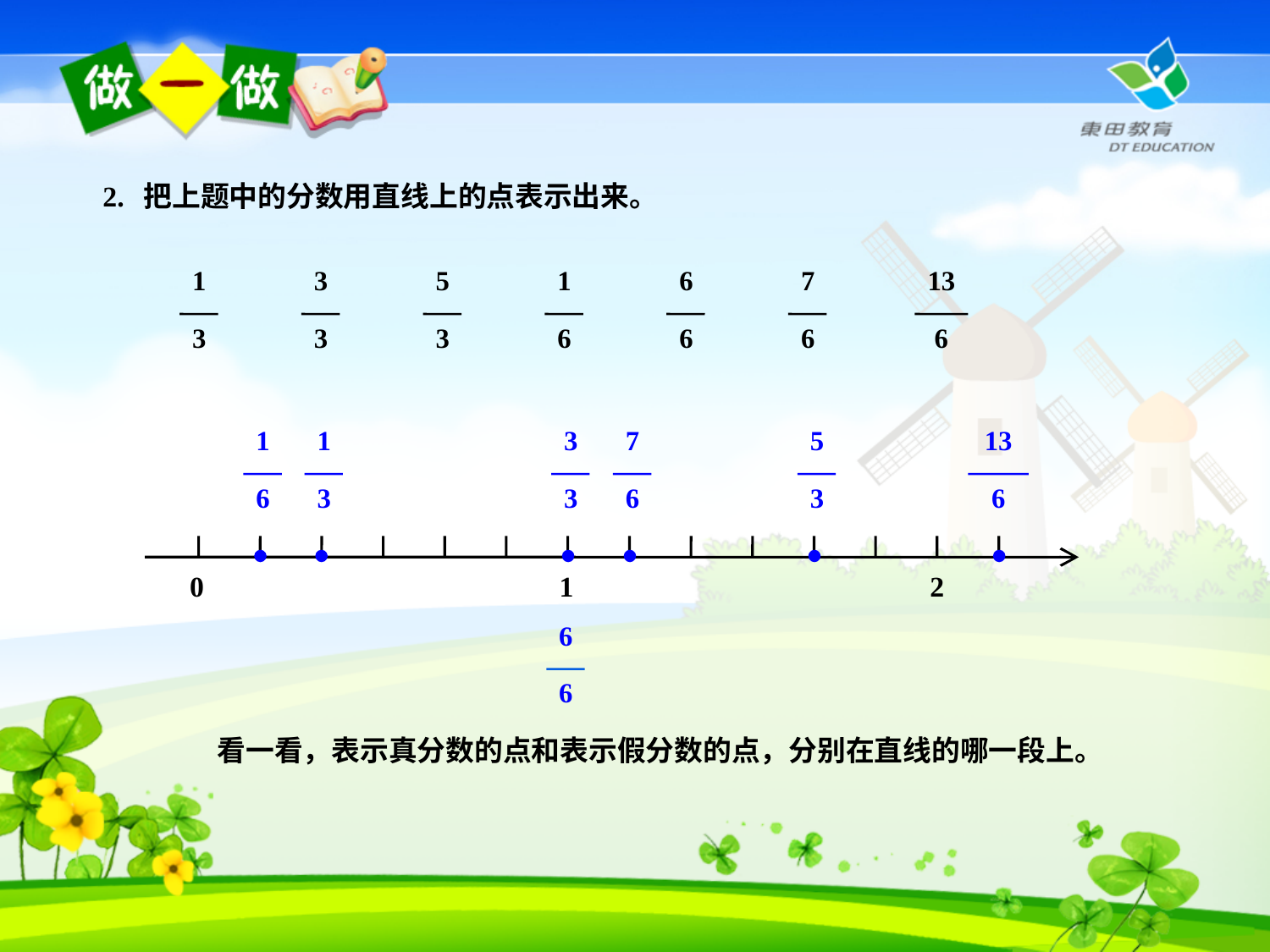

2. 把上题中的分数用直线上的点表示出来。
1
3

3
3

5
3

1
6

6
6

7
6

13
6

1
6

1
3

3
3

7
6

5
3

13
6

0
1
2

6
6

        看一看，表示真分数的点和表示假分数的点，分别在直线的哪一段上。